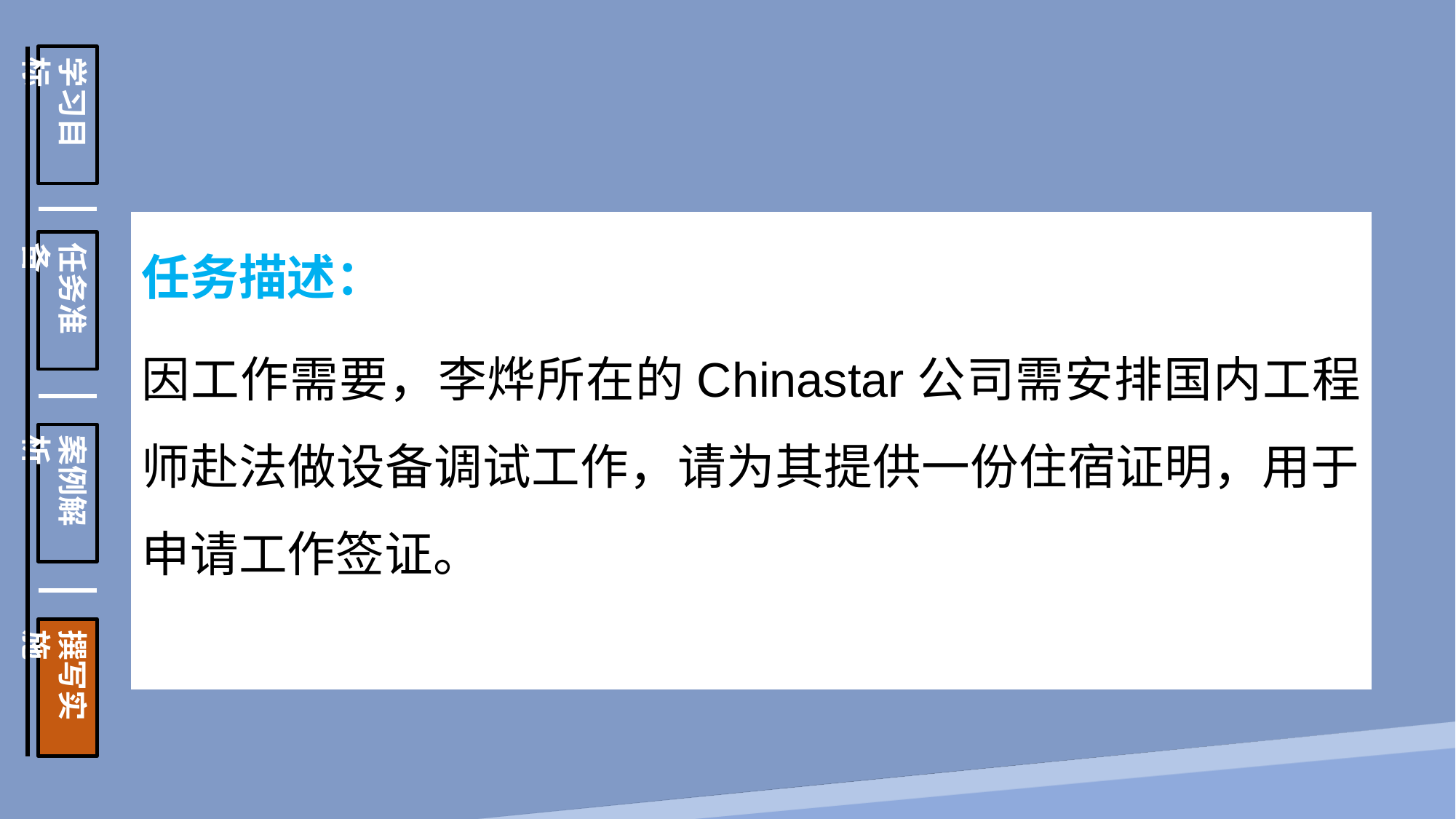

学习目标
任务准备
案例解析
撰写实施
任务描述：
因工作需要，李烨所在的Chinastar公司需安排国内工程师赴法做设备调试工作，请为其提供一份住宿证明，用于申请工作签证。